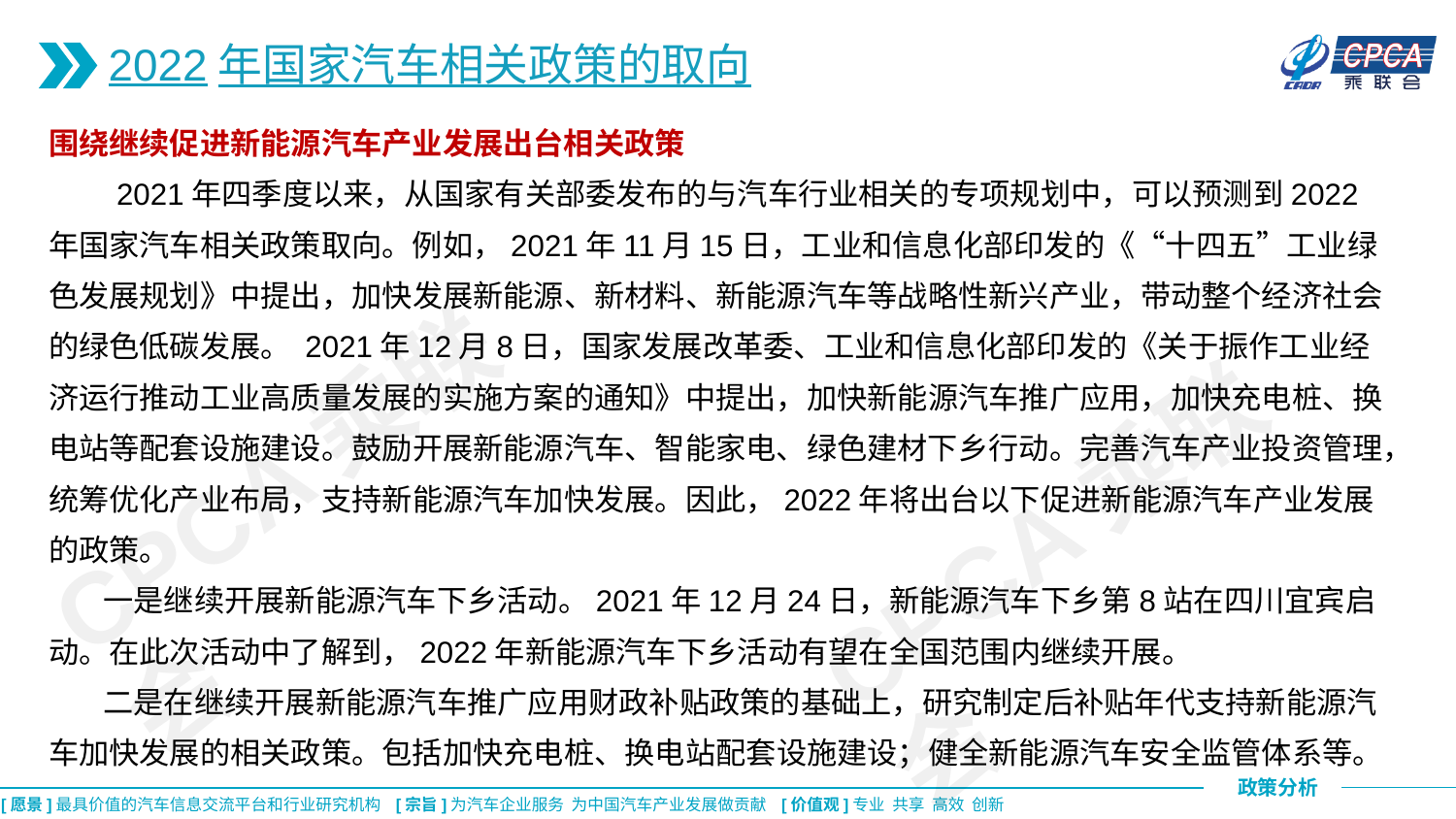

2022年国家汽车相关政策的取向
围绕继续促进新能源汽车产业发展出台相关政策
        2021年四季度以来，从国家有关部委发布的与汽车行业相关的专项规划中，可以预测到2022年国家汽车相关政策取向。例如，2021年11月15日，工业和信息化部印发的《“十四五”工业绿色发展规划》中提出，加快发展新能源、新材料、新能源汽车等战略性新兴产业，带动整个经济社会的绿色低碳发展。 2021年12月8日，国家发展改革委、工业和信息化部印发的《关于振作工业经济运行推动工业高质量发展的实施方案的通知》中提出，加快新能源汽车推广应用，加快充电桩、换电站等配套设施建设。鼓励开展新能源汽车、智能家电、绿色建材下乡行动。完善汽车产业投资管理，统筹优化产业布局，支持新能源汽车加快发展。因此，2022年将出台以下促进新能源汽车产业发展的政策。
       一是继续开展新能源汽车下乡活动。2021年12月24日，新能源汽车下乡第8站在四川宜宾启动。在此次活动中了解到，2022年新能源汽车下乡活动有望在全国范围内继续开展。
       二是在继续开展新能源汽车推广应用财政补贴政策的基础上，研究制定后补贴年代支持新能源汽车加快发展的相关政策。包括加快充电桩、换电站配套设施建设；健全新能源汽车安全监管体系等。
CPCA乘联会
CPCA乘联会